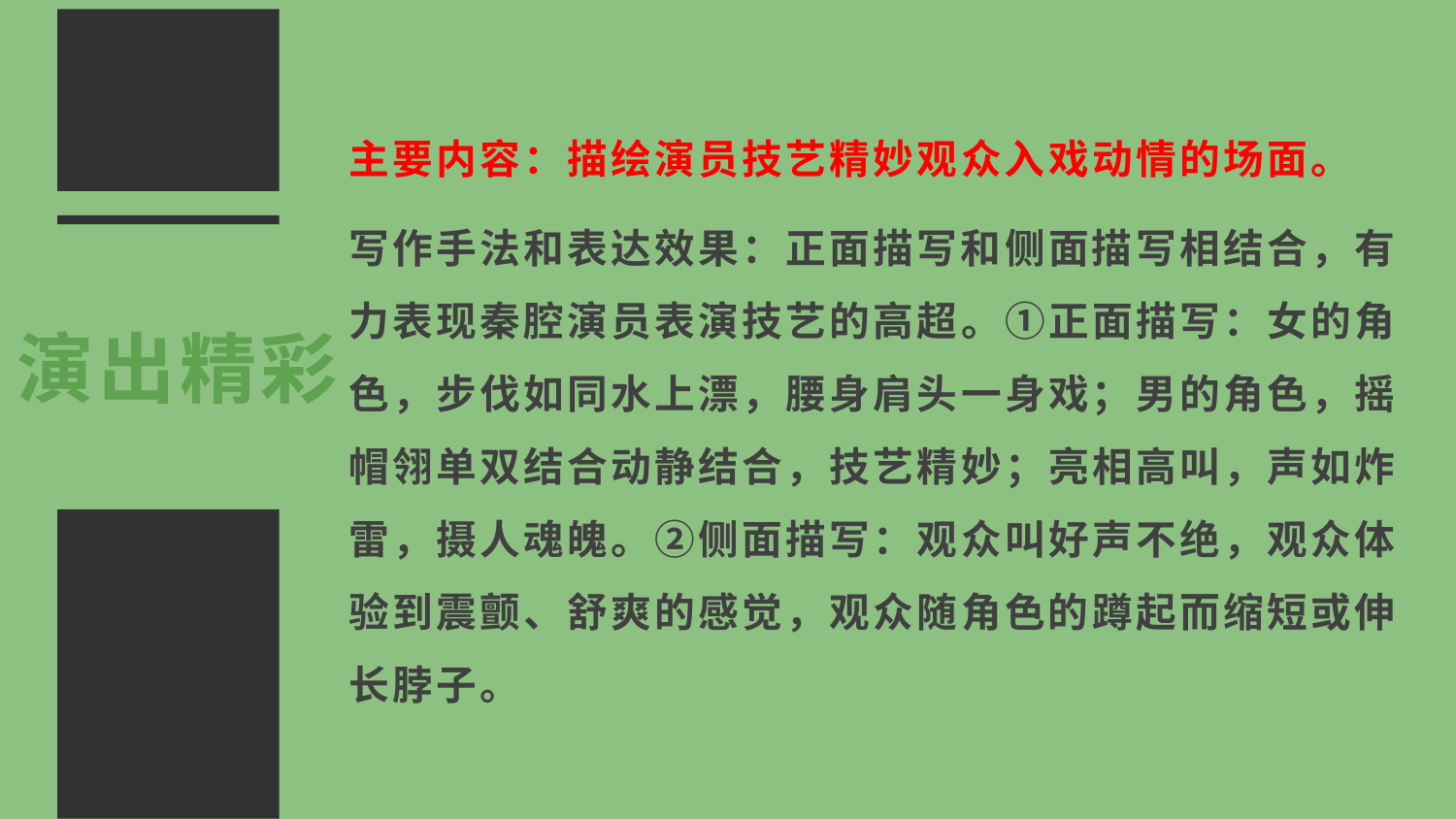

主要内容：描绘演员技艺精妙观众入戏动情的场面。
写作手法和表达效果：正面描写和侧面描写相结合，有力表现秦腔演员表演技艺的高超。①正面描写：女的角色，步伐如同水上漂，腰身肩头一身戏；男的角色，摇帽翎单双结合动静结合，技艺精妙；亮相高叫，声如炸雷，摄人魂魄。②侧面描写：观众叫好声不绝，观众体验到震颤、舒爽的感觉，观众随角色的蹲起而缩短或伸长脖子。

演出精彩